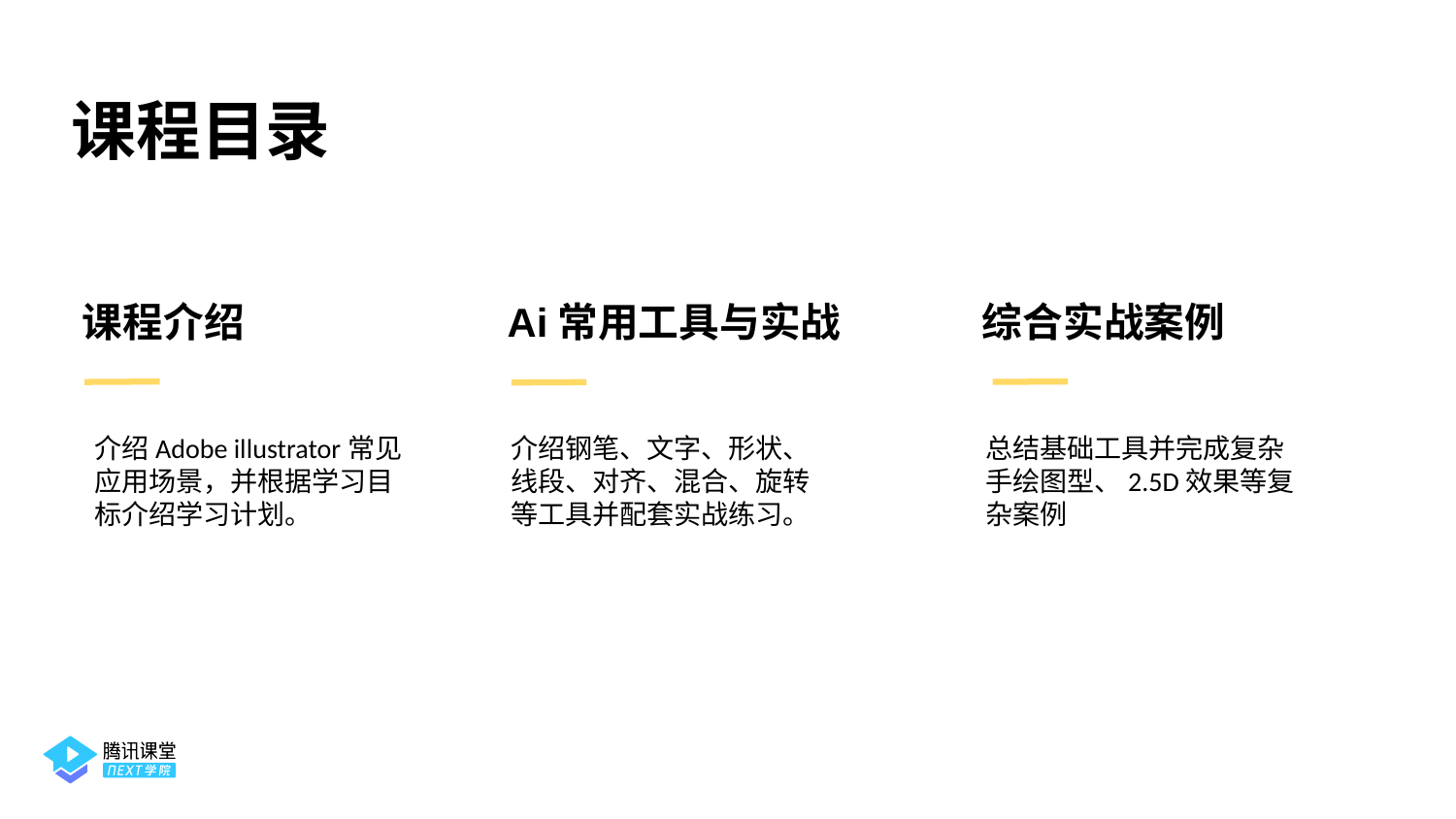

课程目录
综合实战案例

Ai常用工具与实战

课程介绍

介绍Adobe illustrator常见应用场景，并根据学习目标介绍学习计划。
介绍钢笔、文字、形状、线段、对齐、混合、旋转等工具并配套实战练习。
总结基础工具并完成复杂手绘图型、2.5D效果等复杂案例